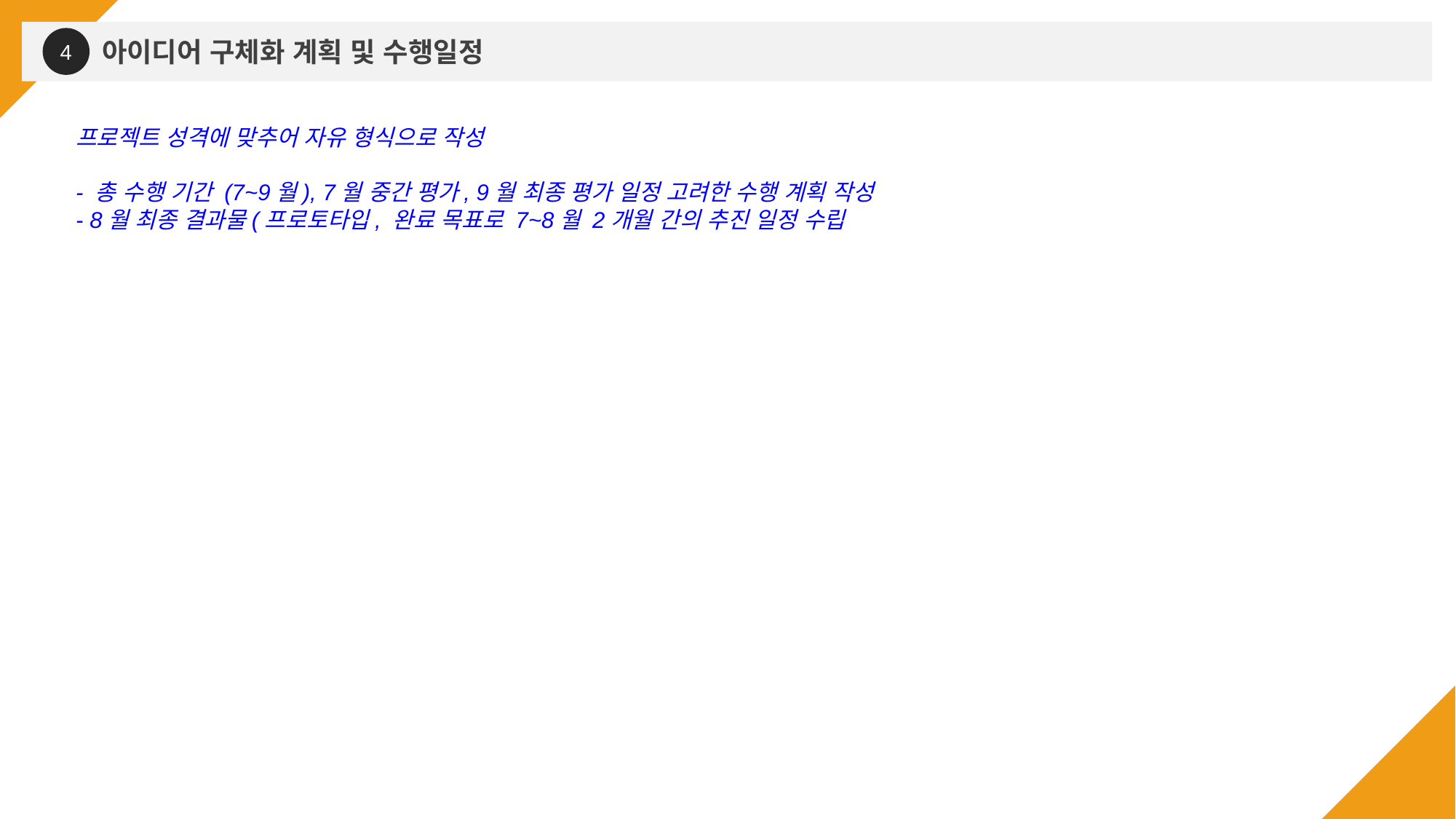

4
아이디어 구체화 계획 및 수행일정
프로젝트 성격에 맞추어 자유 형식으로 작성

- 총 수행 기간 (7~9월), 7월 중간 평가, 9월 최종 평가 일정 고려한 수행 계획 작성
- 8월 최종 결과물(프로토타입, 완료 목표로 7~8월 2개월 간의 추진 일정 수립